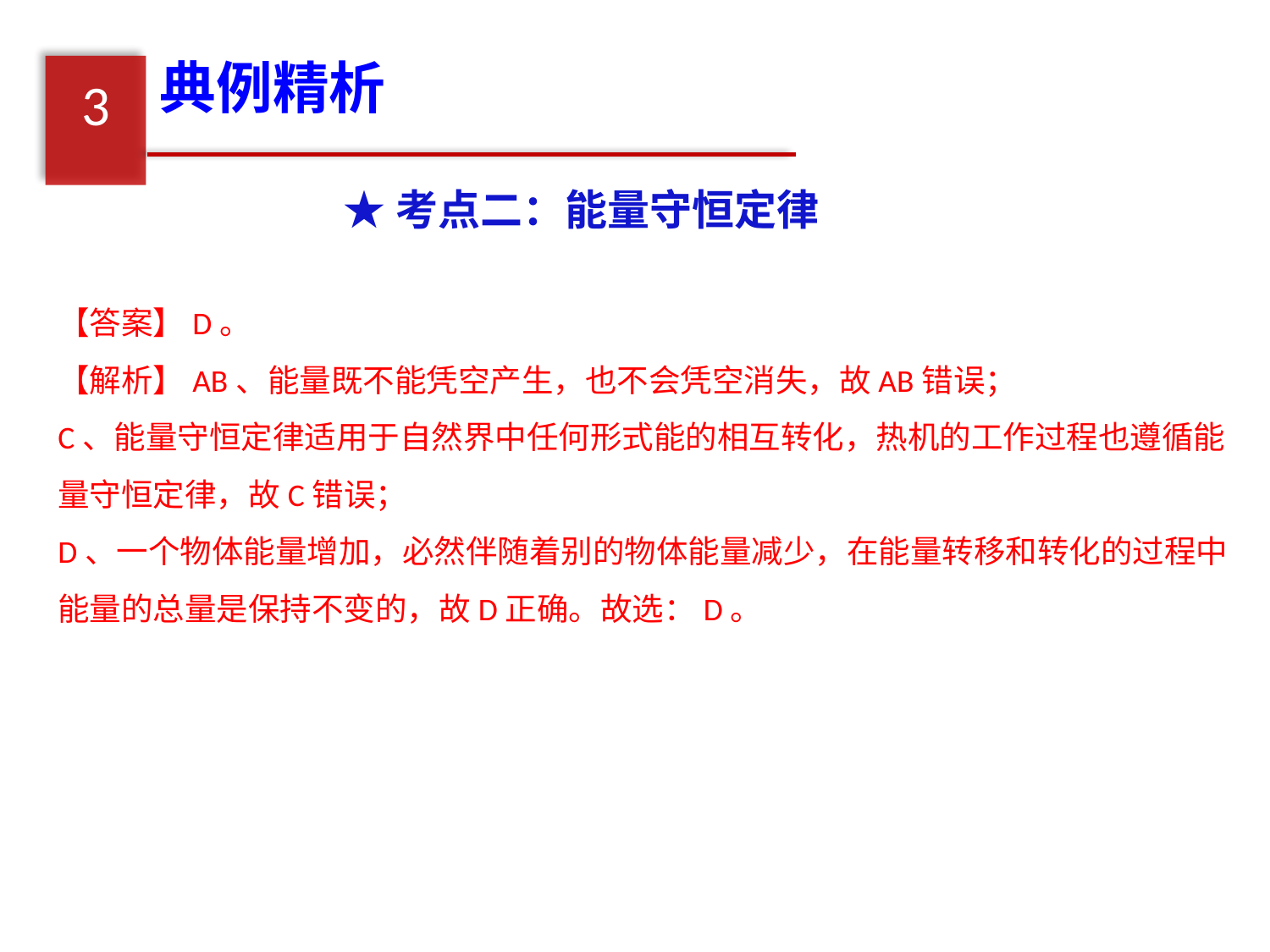

典例精析

3
★考点二：能量守恒定律
【答案】D。
【解析】AB、能量既不能凭空产生，也不会凭空消失，故AB错误；
C、能量守恒定律适用于自然界中任何形式能的相互转化，热机的工作过程也遵循能量守恒定律，故C错误；
D、一个物体能量增加，必然伴随着别的物体能量减少，在能量转移和转化的过程中能量的总量是保持不变的，故D正确。故选：D。